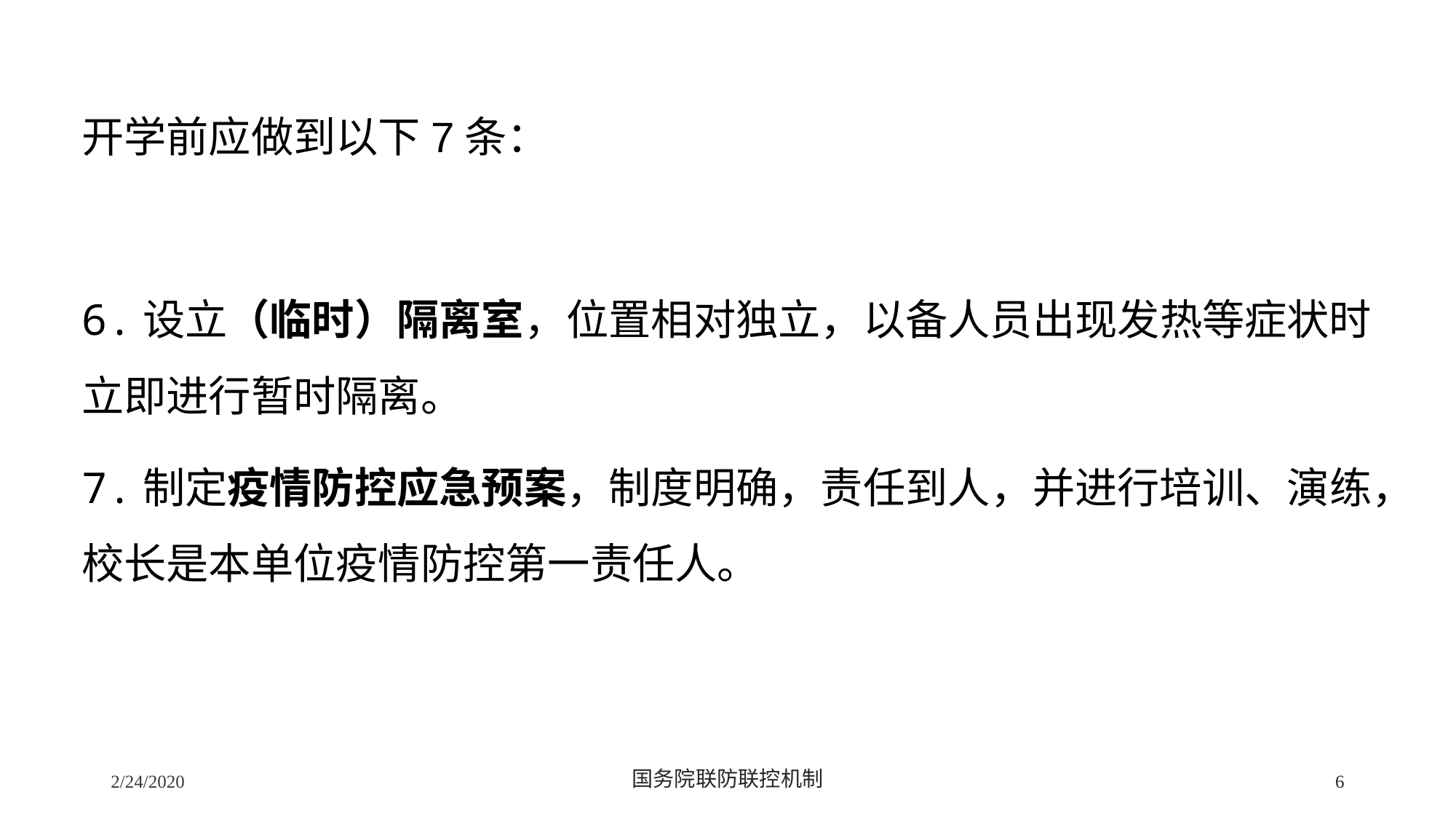

开学前应做到以下7条：

6.设立（临时）隔离室，位置相对独立，以备人员出现发热等症状时立即进行暂时隔离。
7.制定疫情防控应急预案，制度明确，责任到人，并进行培训、演练，校长是本单位疫情防控第一责任人。
2/24/2020
国务院联防联控机制
6